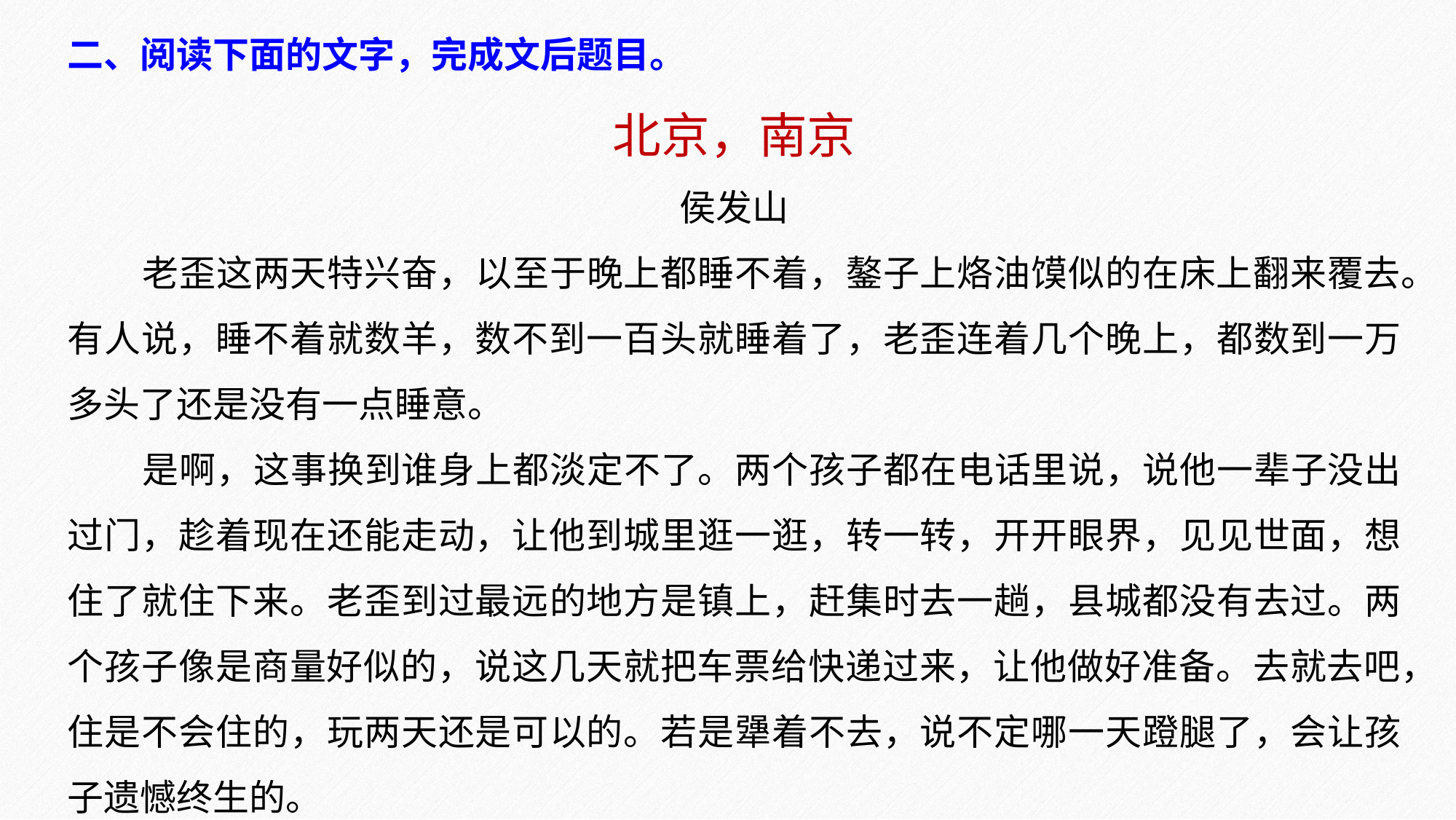

二、阅读下面的文字，完成文后题目。
北京，南京
侯发山
老歪这两天特兴奋，以至于晚上都睡不着，鏊子上烙油馍似的在床上翻来覆去。有人说，睡不着就数羊，数不到一百头就睡着了，老歪连着几个晚上，都数到一万多头了还是没有一点睡意。
是啊，这事换到谁身上都淡定不了。两个孩子都在电话里说，说他一辈子没出过门，趁着现在还能走动，让他到城里逛一逛，转一转，开开眼界，见见世面，想住了就住下来。老歪到过最远的地方是镇上，赶集时去一趟，县城都没有去过。两个孩子像是商量好似的，说这几天就把车票给快递过来，让他做好准备。去就去吧，住是不会住的，玩两天还是可以的。若是犟着不去，说不定哪一天蹬腿了，会让孩子遗憾终生的。